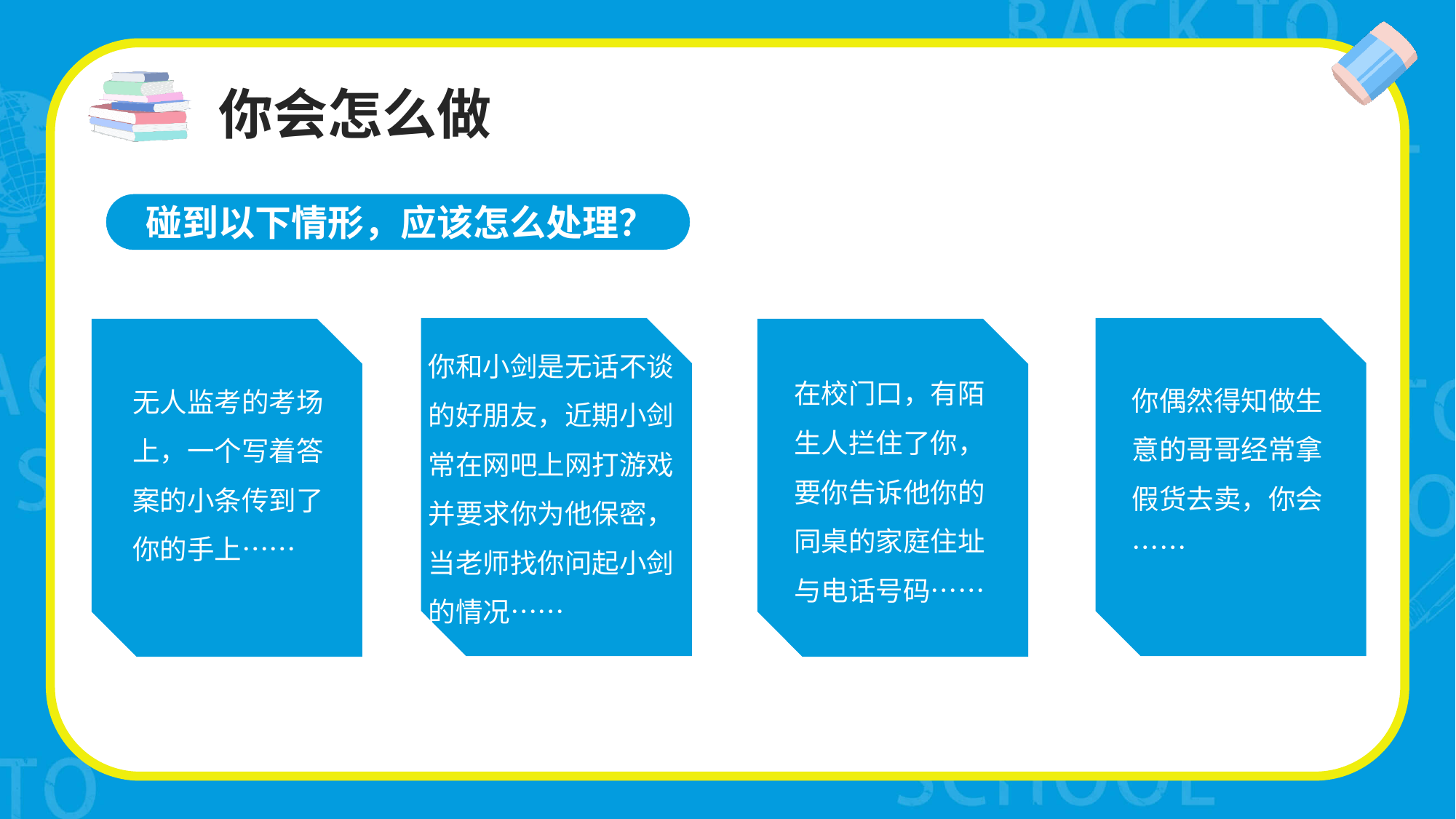

你会怎么做

碰到以下情形，应该怎么处理？

你和小剑是无话不谈的好朋友，近期小剑常在网吧上网打游戏并要求你为他保密，当老师找你问起小剑的情况……
在校门口，有陌生人拦住了你，要你告诉他你的同桌的家庭住址与电话号码……
你偶然得知做生意的哥哥经常拿假货去卖，你会……
无人监考的考场上，一个写着答案的小条传到了你的手上……